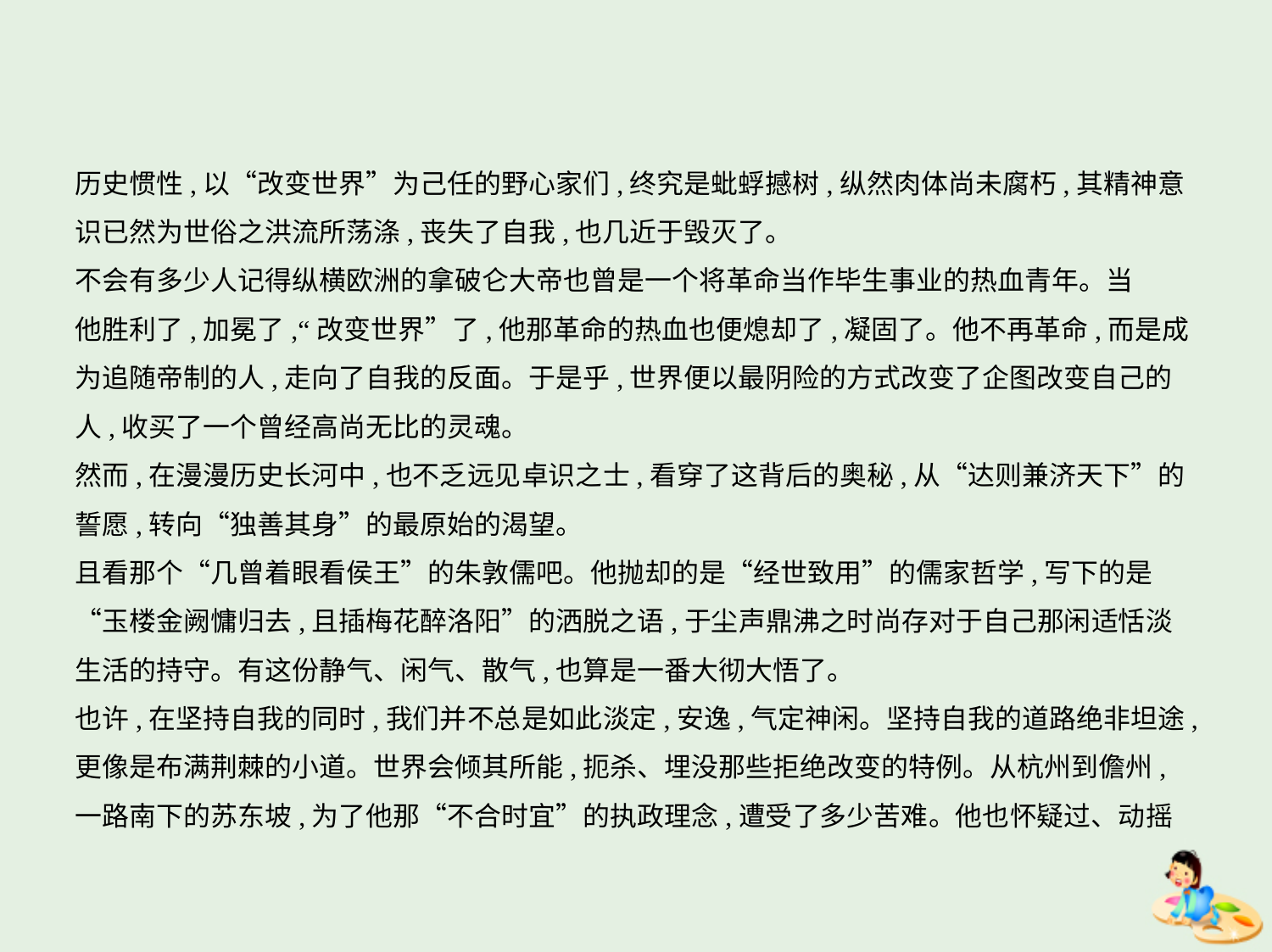

历史惯性,以“改变世界”为己任的野心家们,终究是蚍蜉撼树,纵然肉体尚未腐朽,其精神意
识已然为世俗之洪流所荡涤,丧失了自我,也几近于毁灭了。
不会有多少人记得纵横欧洲的拿破仑大帝也曾是一个将革命当作毕生事业的热血青年。当
他胜利了,加冕了,“改变世界”了,他那革命的热血也便熄却了,凝固了。他不再革命,而是成
为追随帝制的人,走向了自我的反面。于是乎,世界便以最阴险的方式改变了企图改变自己的
人,收买了一个曾经高尚无比的灵魂。
然而,在漫漫历史长河中,也不乏远见卓识之士,看穿了这背后的奥秘,从“达则兼济天下”的
誓愿,转向“独善其身”的最原始的渴望。
且看那个“几曾着眼看侯王”的朱敦儒吧。他抛却的是“经世致用”的儒家哲学,写下的是
“玉楼金阙慵归去,且插梅花醉洛阳”的洒脱之语,于尘声鼎沸之时尚存对于自己那闲适恬淡
生活的持守。有这份静气、闲气、散气,也算是一番大彻大悟了。
也许,在坚持自我的同时,我们并不总是如此淡定,安逸,气定神闲。坚持自我的道路绝非坦途,
更像是布满荆棘的小道。世界会倾其所能,扼杀、埋没那些拒绝改变的特例。从杭州到儋州,
一路南下的苏东坡,为了他那“不合时宜”的执政理念,遭受了多少苦难。他也怀疑过、动摇